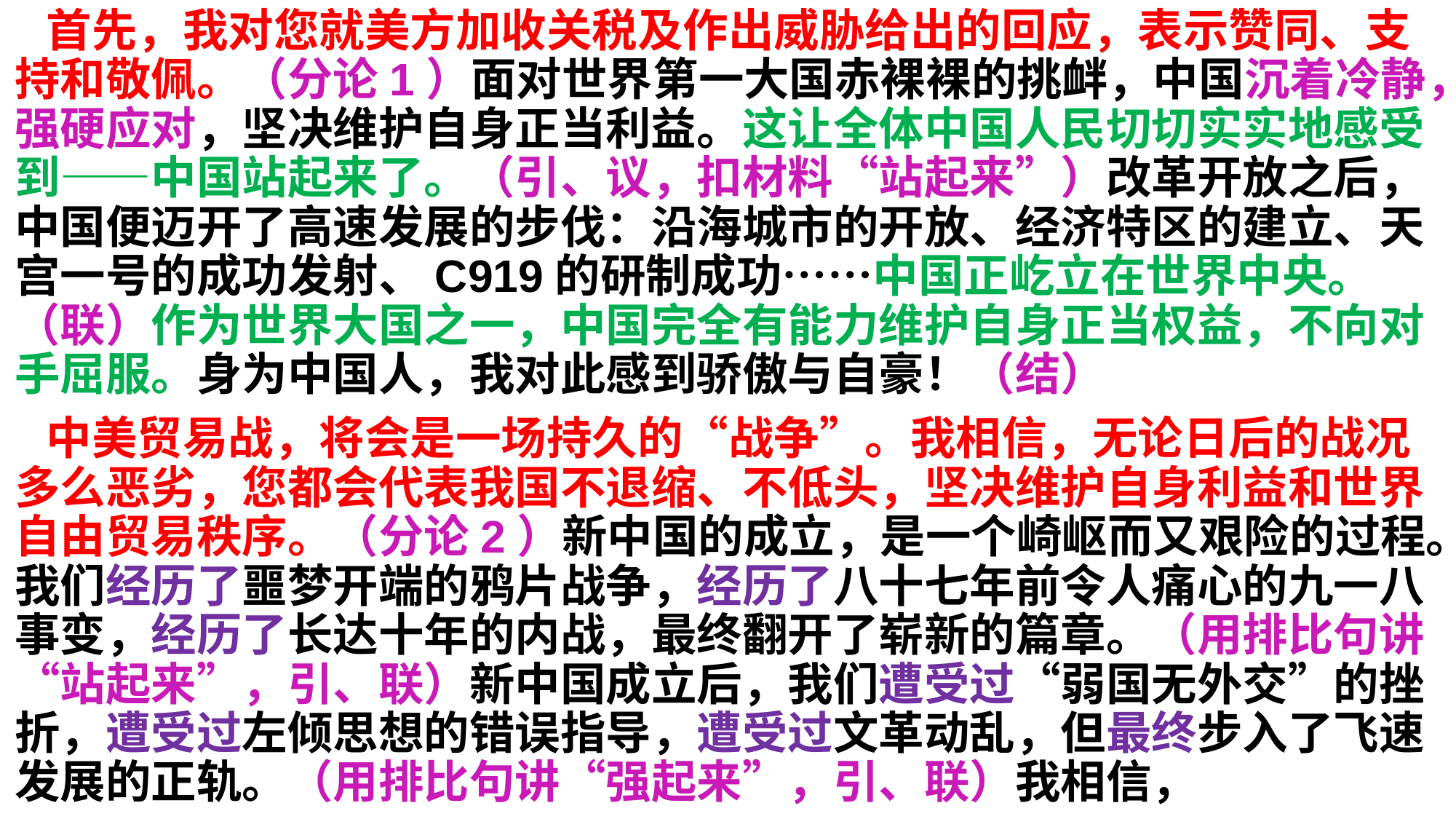

首先，我对您就美方加收关税及作出威胁给出的回应，表示赞同、支持和敬佩。（分论1）面对世界第一大国赤裸裸的挑衅，中国沉着冷静，强硬应对，坚决维护自身正当利益。这让全体中国人民切切实实地感受到——中国站起来了。（引、议，扣材料“站起来”）改革开放之后，中国便迈开了高速发展的步伐：沿海城市的开放、经济特区的建立、天宫一号的成功发射、C919的研制成功……中国正屹立在世界中央。（联）作为世界大国之一，中国完全有能力维护自身正当权益，不向对手屈服。身为中国人，我对此感到骄傲与自豪！（结）
  中美贸易战，将会是一场持久的“战争”。我相信，无论日后的战况多么恶劣，您都会代表我国不退缩、不低头，坚决维护自身利益和世界自由贸易秩序。（分论2）新中国的成立，是一个崎岖而又艰险的过程。我们经历了噩梦开端的鸦片战争，经历了八十七年前令人痛心的九一八事变，经历了长达十年的内战，最终翻开了崭新的篇章。（用排比句讲“站起来”，引、联）新中国成立后，我们遭受过“弱国无外交”的挫折，遭受过左倾思想的错误指导，遭受过文革动乱，但最终步入了飞速发展的正轨。（用排比句讲“强起来”，引、联）我相信，